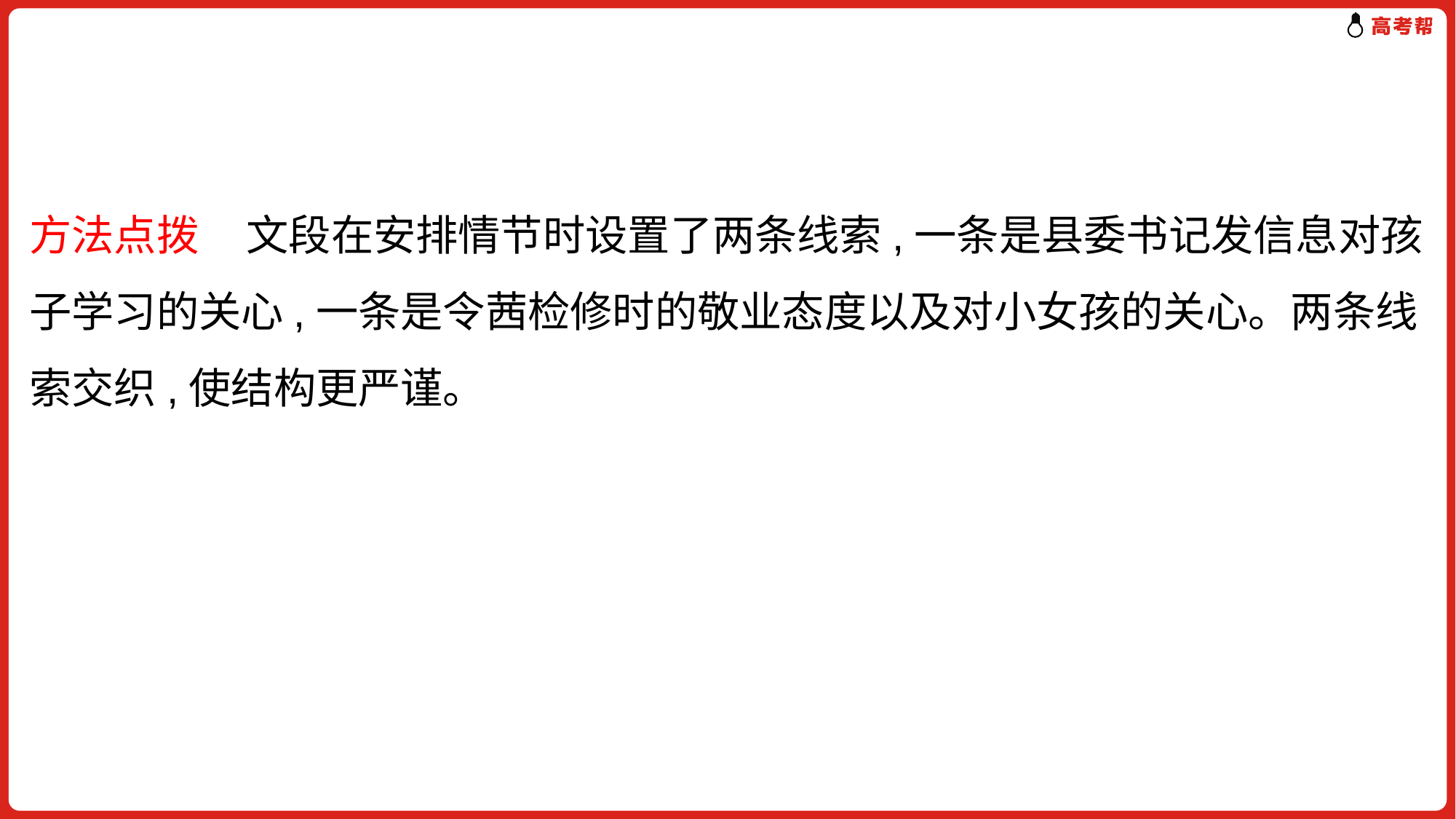

方法点拨     文段在安排情节时设置了两条线索,一条是县委书记发信息对孩子学习的关心,一条是令茜检修时的敬业态度以及对小女孩的关心。两条线索交织,使结构更严谨。